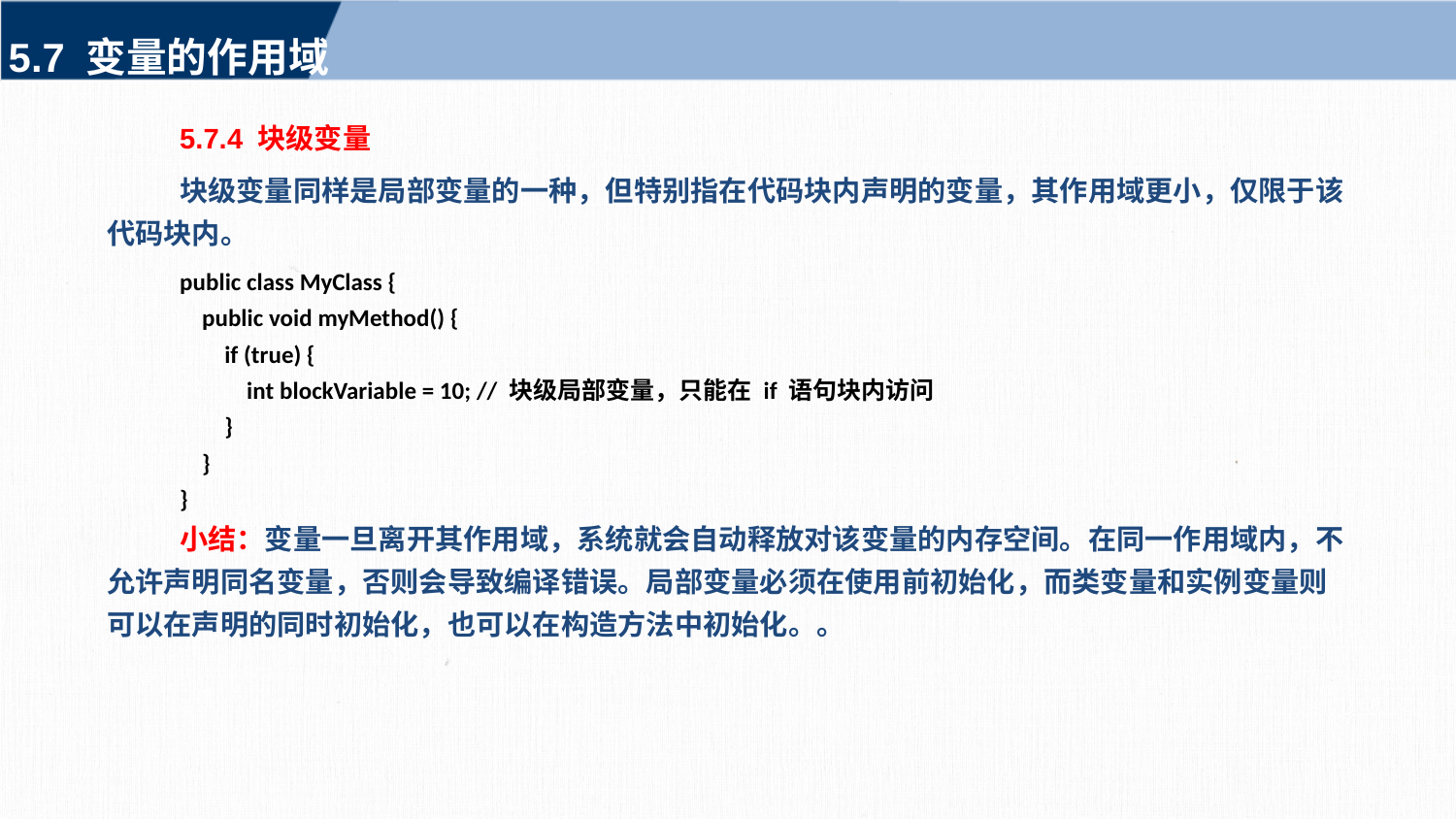

5.7 变量的作用域

5.7.4 块级变量
块级变量同样是局部变量的一种，但特别指在代码块内声明的变量，其作用域更小，仅限于该代码块内。
public class MyClass {
    public void myMethod() {
        if (true) {
            int blockVariable = 10; // 块级局部变量，只能在 if 语句块内访问
        }
    }
}
小结：变量一旦离开其作用域，系统就会自动释放对该变量的内存空间。在同一作用域内，不允许声明同名变量，否则会导致编译错误。局部变量必须在使用前初始化，而类变量和实例变量则可以在声明的同时初始化，也可以在构造方法中初始化。。